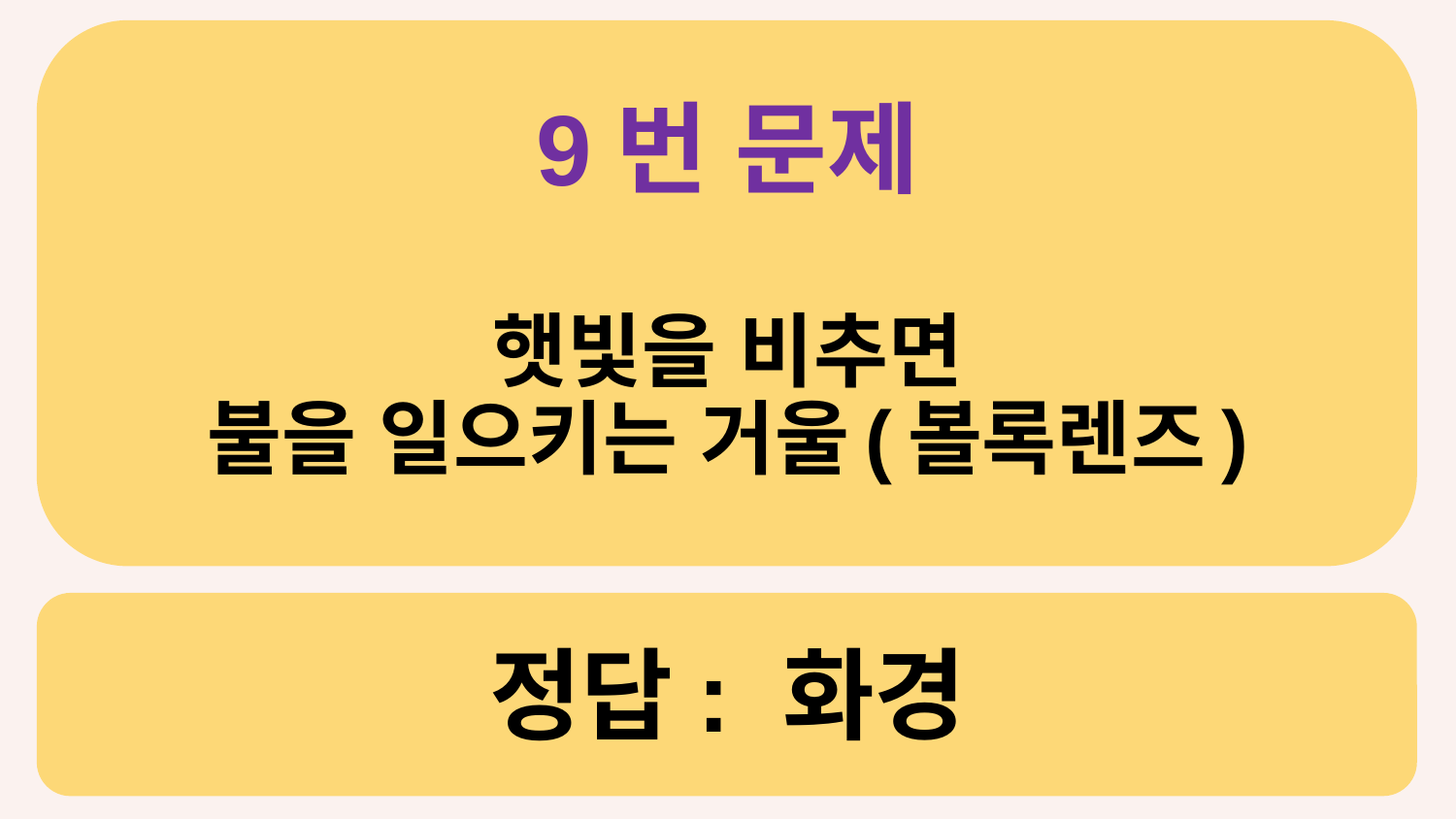

9번 문제
햇빛을 비추면
불을 일으키는 거울(볼록렌즈)

# 정답: 화경